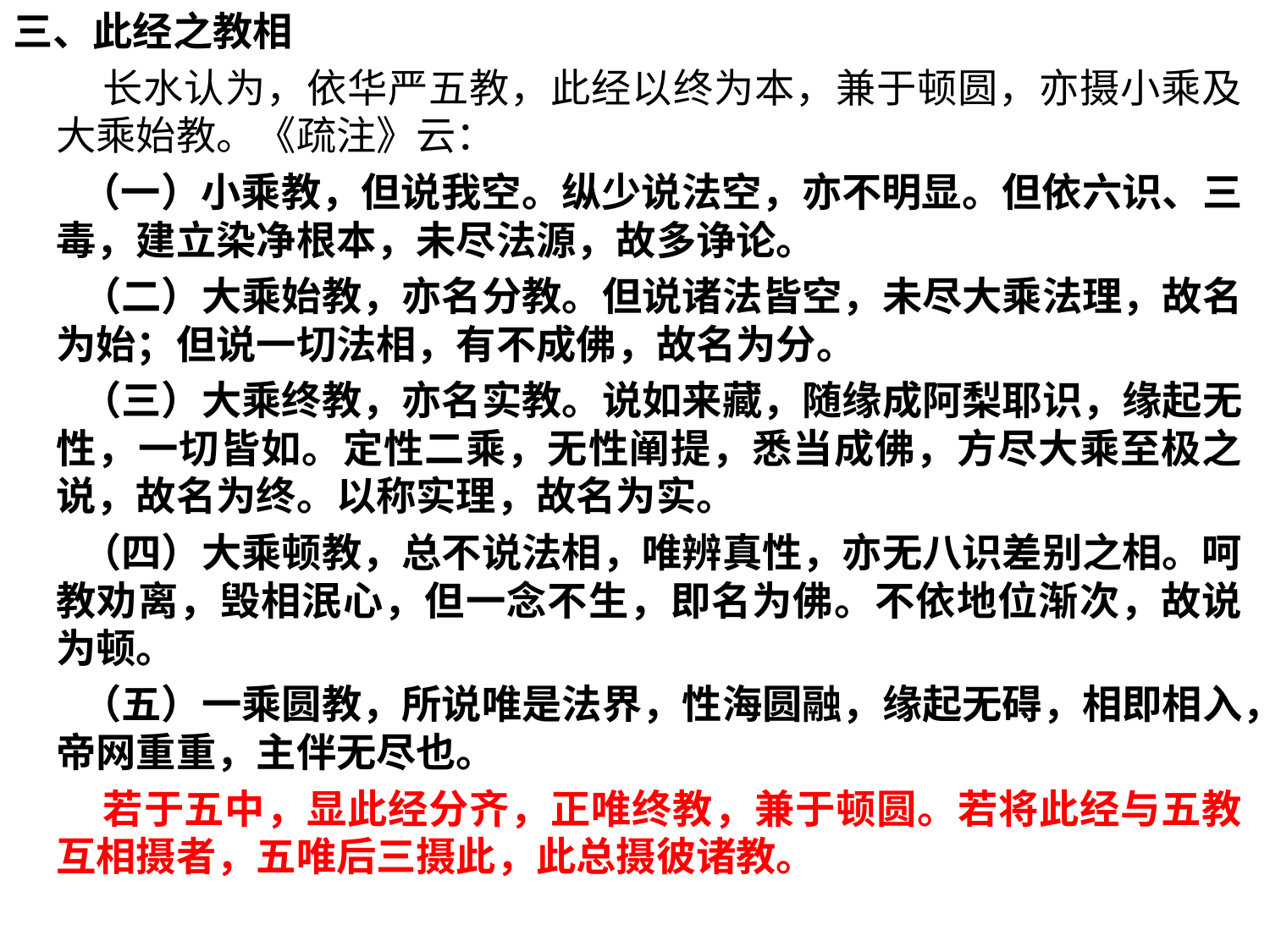

三、此经之教相
    长水认为，依华严五教，此经以终为本，兼于顿圆，亦摄小乘及大乘始教。《疏注》云：
  （一）小乘教，但说我空。纵少说法空，亦不明显。但依六识、三毒，建立染净根本，未尽法源，故多诤论。
  （二）大乘始教，亦名分教。但说诸法皆空，未尽大乘法理，故名为始；但说一切法相，有不成佛，故名为分。
  （三）大乘终教，亦名实教。说如来藏，随缘成阿梨耶识，缘起无性，一切皆如。定性二乘，无性阐提，悉当成佛，方尽大乘至极之说，故名为终。以称实理，故名为实。
  （四）大乘顿教，总不说法相，唯辨真性，亦无八识差别之相。呵教劝离，毁相泯心，但一念不生，即名为佛。不依地位渐次，故说为顿。
  （五）一乘圆教，所说唯是法界，性海圆融，缘起无碍，相即相入，帝网重重，主伴无尽也。
    若于五中，显此经分齐，正唯终教，兼于顿圆。若将此经与五教互相摄者，五唯后三摄此，此总摄彼诸教。